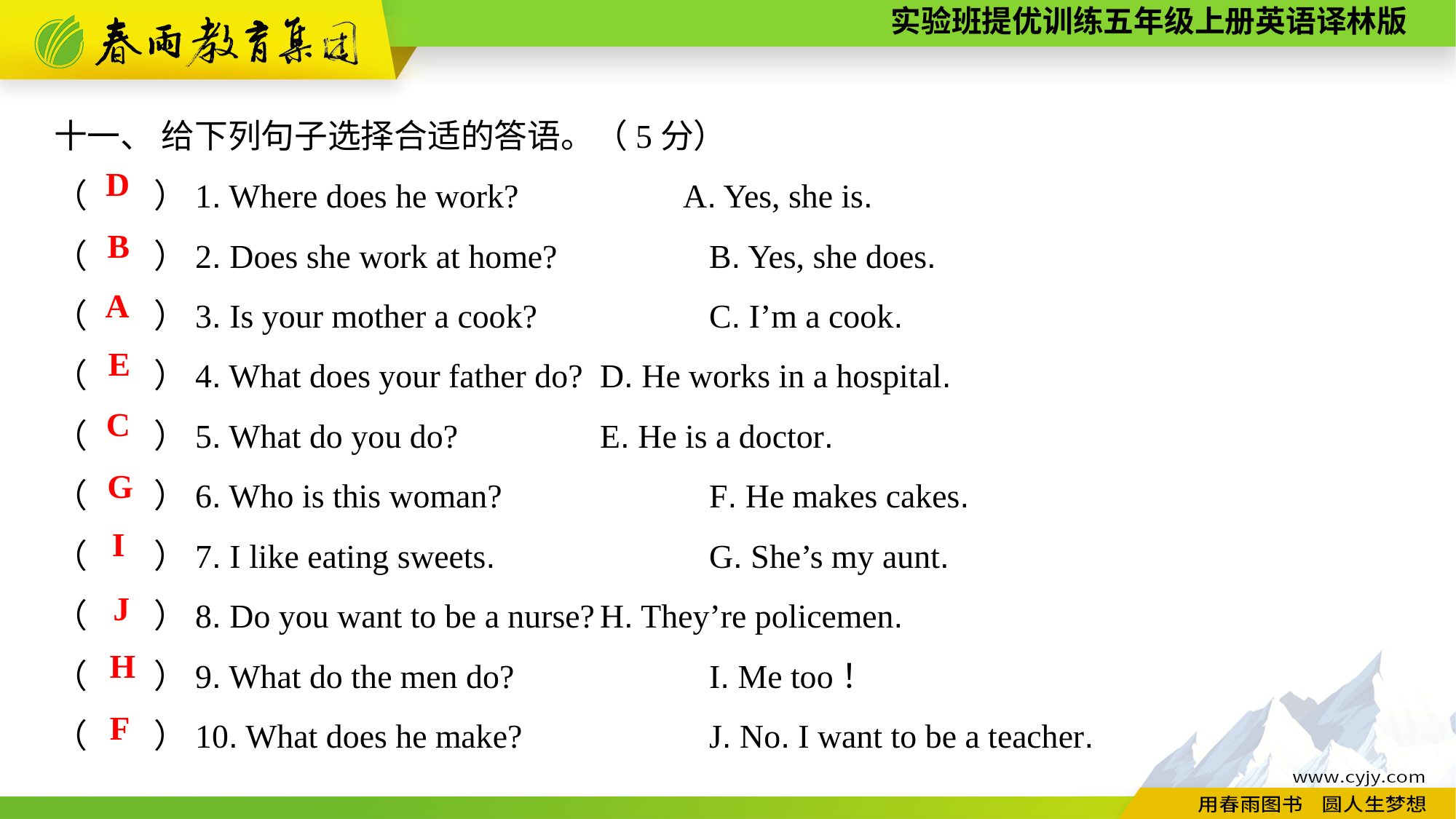

十一、 给下列句子选择合适的答语。（5分）
（　　）1. Where does he work?　　　　  A. Yes, she is.
（　　）2. Does she work at home?		B. Yes, she does.
（　　）3. Is your mother a cook?		C. I’m a cook.
（　　）4. What does your father do?	D. He works in a hospital.
（　　）5. What do you do?		E. He is a doctor.
（　　）6. Who is this woman?		F. He makes cakes.
（　　）7. I like eating sweets.		G. She’s my aunt.
（　　）8. Do you want to be a nurse?	H. They’re policemen.
（　　）9. What do the men do?		I. Me too！
（　　）10. What does he make?		J. No. I want to be a teacher.
D
B
A
E
C
G
I
J
H
F